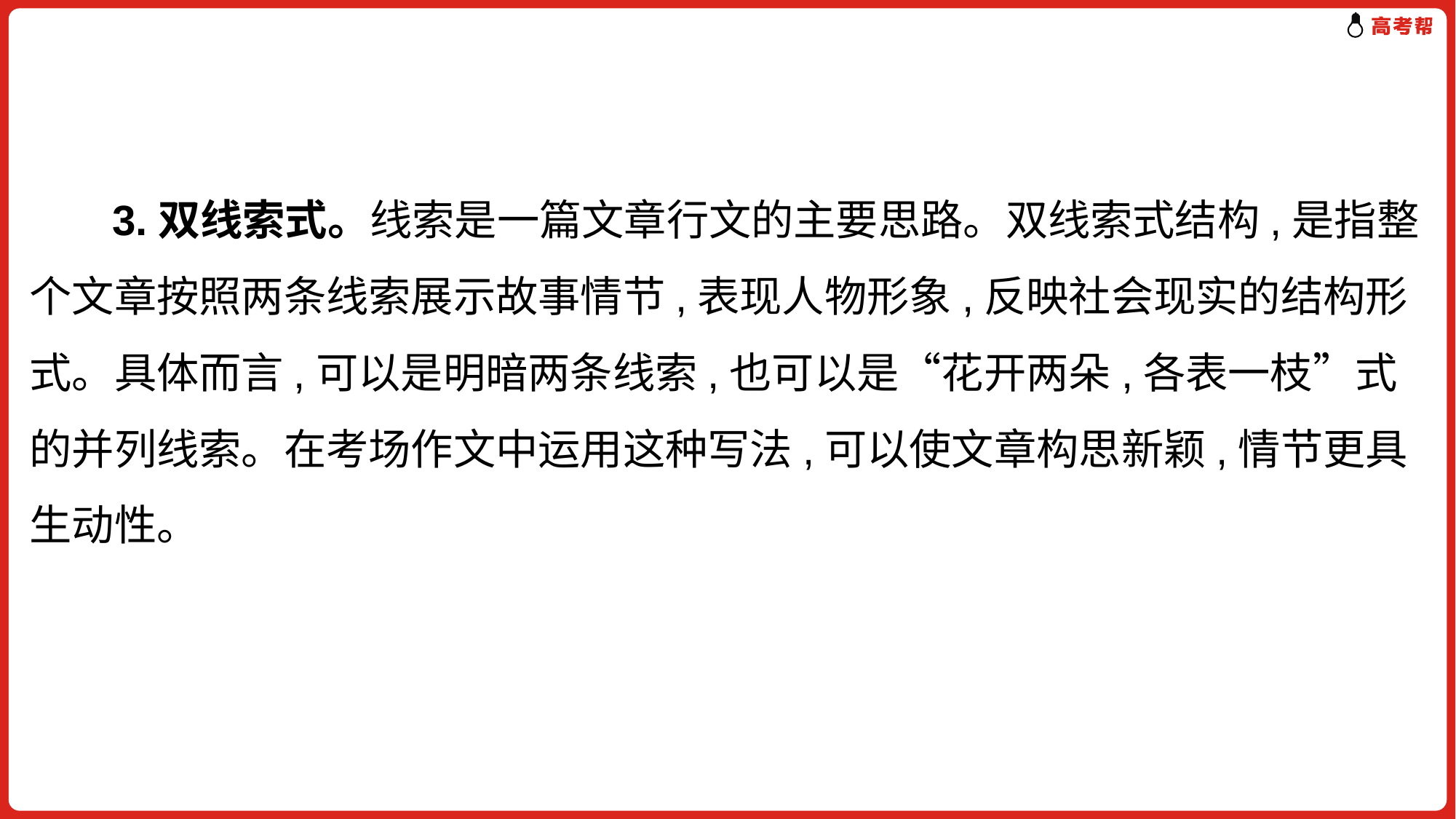

3.双线索式。线索是一篇文章行文的主要思路。双线索式结构,是指整个文章按照两条线索展示故事情节,表现人物形象,反映社会现实的结构形式。具体而言,可以是明暗两条线索,也可以是“花开两朵,各表一枝”式的并列线索。在考场作文中运用这种写法,可以使文章构思新颖,情节更具生动性。